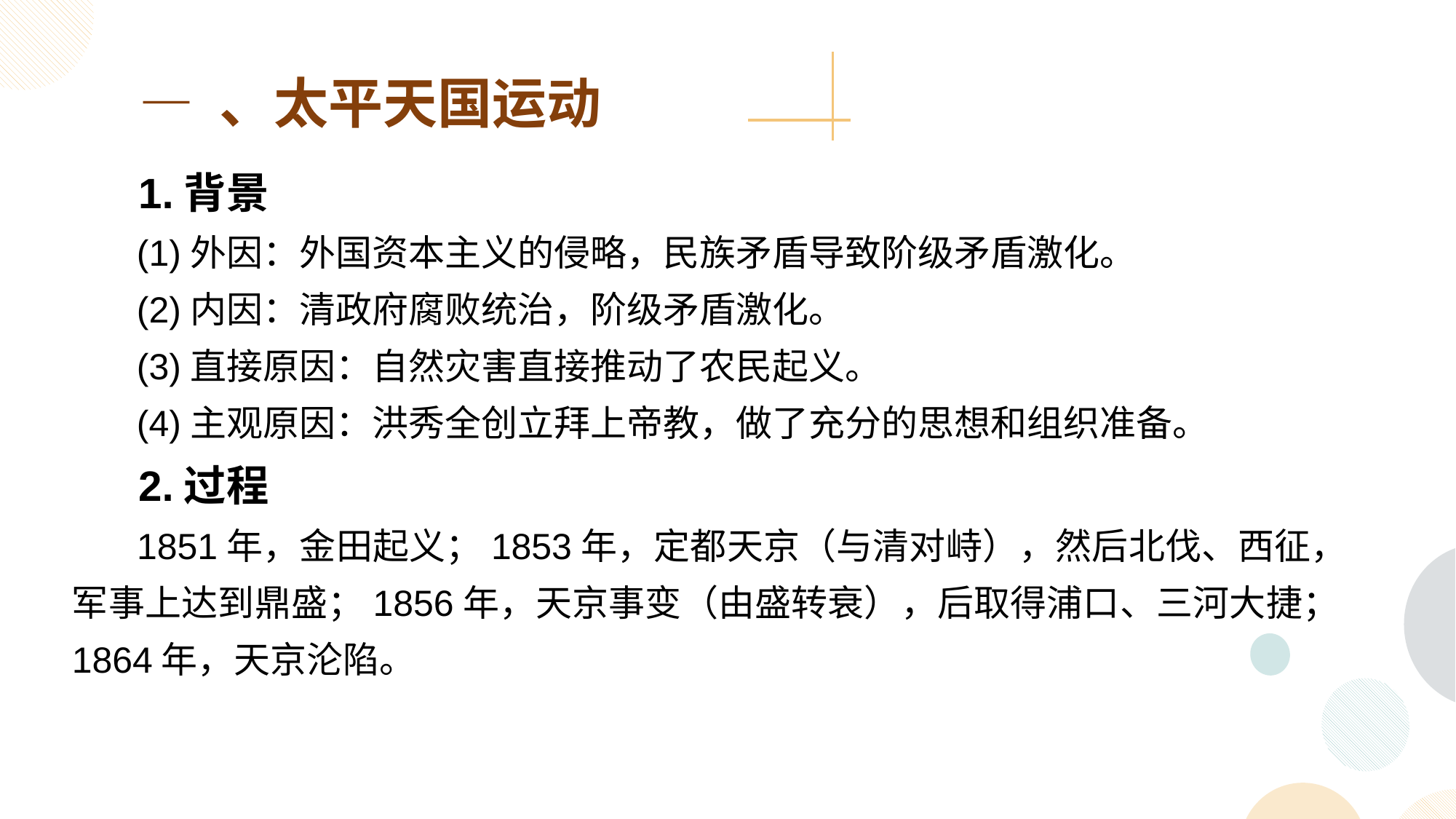

— 、太平天国运动
 1.背景
 (1)外因：外国资本主义的侵略，民族矛盾导致阶级矛盾激化。
 (2)内因：清政府腐败统治，阶级矛盾激化。
 (3)直接原因：自然灾害直接推动了农民起义。
 (4)主观原因：洪秀全创立拜上帝教，做了充分的思想和组织准备。
 2.过程
 1851年，金田起义；1853年，定都天京（与清对峙），然后北伐、西征，军事上达到鼎盛；1856年，天京事变（由盛转衰），后取得浦口、三河大捷；1864年，天京沦陷。